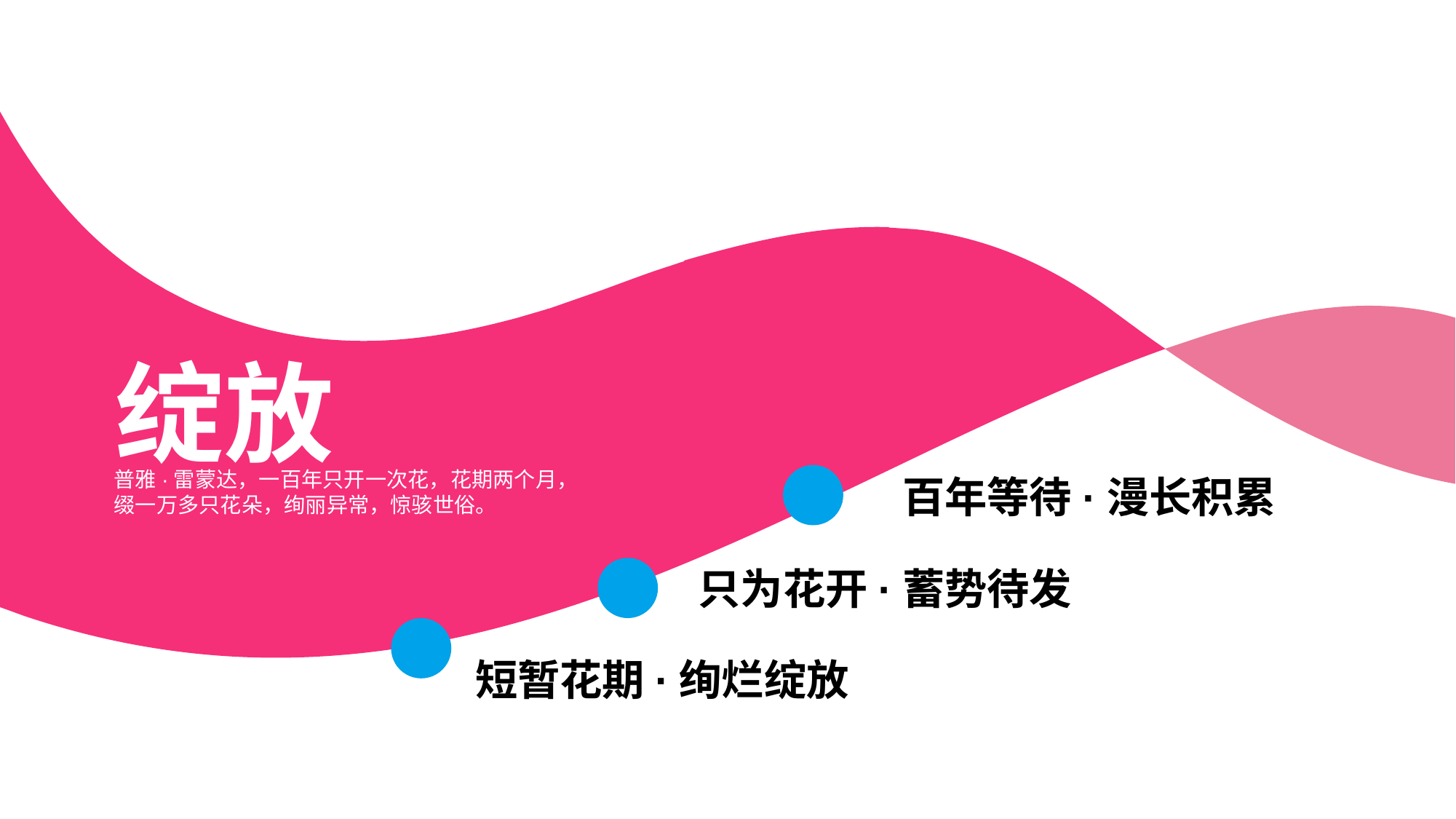

绽放
普雅·雷蒙达，一百年只开一次花，花期两个月，缀一万多只花朵，绚丽异常，惊骇世俗。
百年等待·漫长积累

只为花开·蓄势待发

短暂花期·绚烂绽放